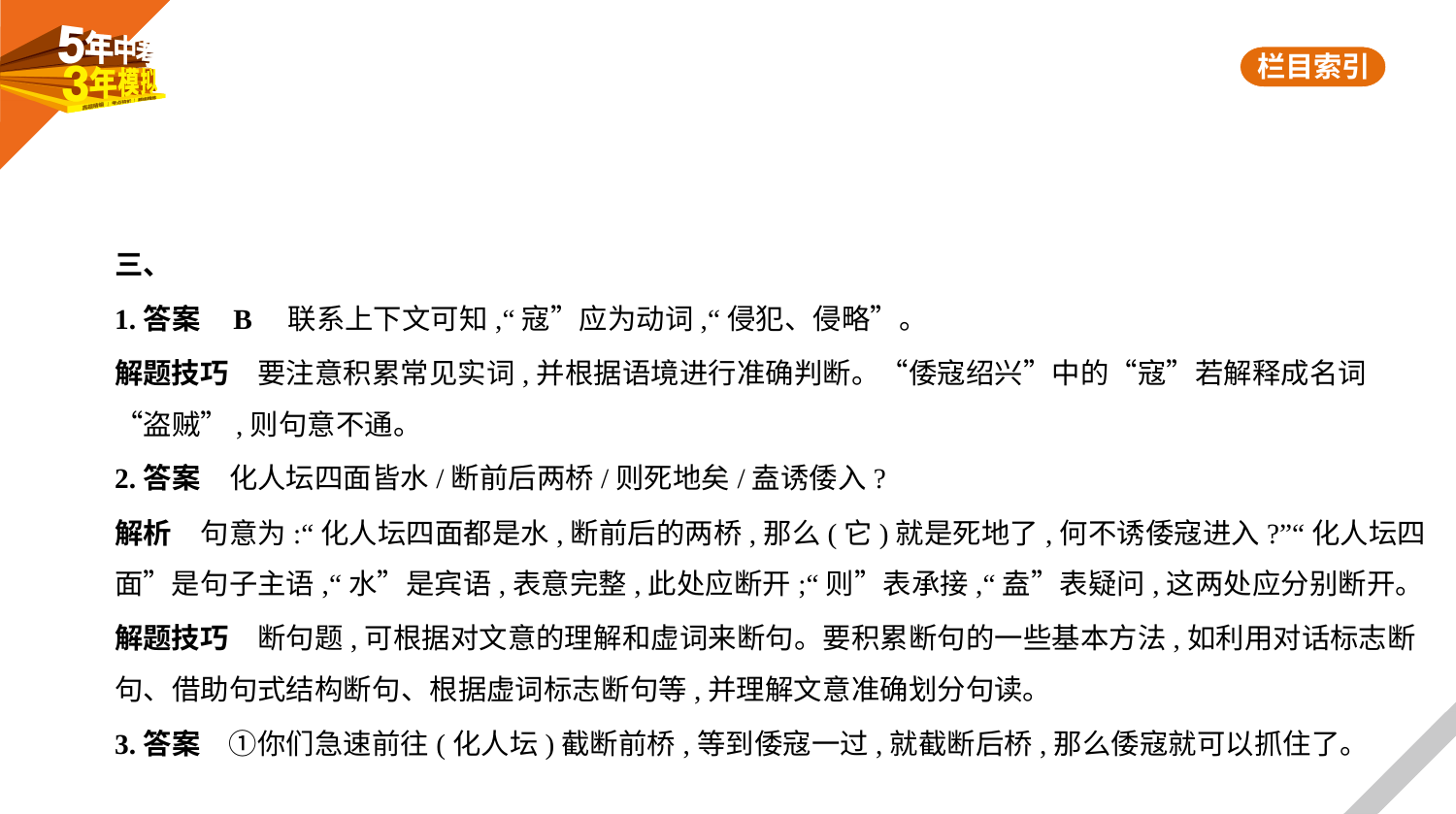

三、
1.答案    B　联系上下文可知,“寇”应为动词,“侵犯、侵略”。
解题技巧　要注意积累常见实词,并根据语境进行准确判断。“倭寇绍兴”中的“寇”若解释成名词
“盗贼”,则句意不通。
2.答案　化人坛四面皆水/断前后两桥/则死地矣/盍诱倭入?
解析　句意为:“化人坛四面都是水,断前后的两桥,那么(它)就是死地了,何不诱倭寇进入?”“化人坛四
面”是句子主语,“水”是宾语,表意完整,此处应断开;“则”表承接,“盍”表疑问,这两处应分别断开。
解题技巧　断句题,可根据对文意的理解和虚词来断句。要积累断句的一些基本方法,如利用对话标志断
句、借助句式结构断句、根据虚词标志断句等,并理解文意准确划分句读。
3.答案　①你们急速前往(化人坛)截断前桥,等到倭寇一过,就截断后桥,那么倭寇就可以抓住了。